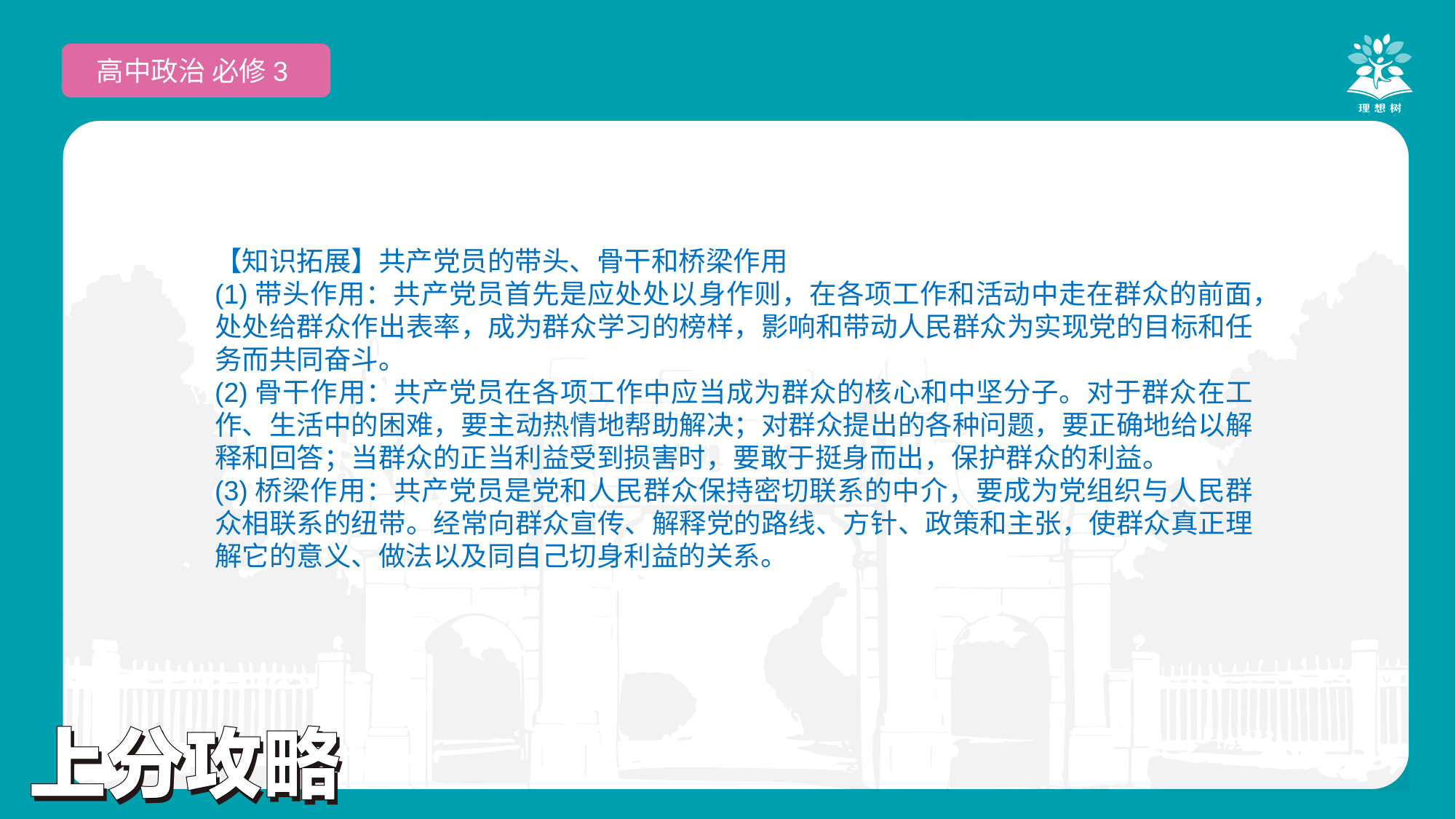

高中政治 必修3
【知识拓展】共产党员的带头、骨干和桥梁作用
(1)带头作用：共产党员首先是应处处以身作则，在各项工作和活动中走在群众的前面，处处给群众作出表率，成为群众学习的榜样，影响和带动人民群众为实现党的目标和任务而共同奋斗。
(2)骨干作用：共产党员在各项工作中应当成为群众的核心和中坚分子。对于群众在工作、生活中的困难，要主动热情地帮助解决；对群众提出的各种问题，要正确地给以解释和回答；当群众的正当利益受到损害时，要敢于挺身而出，保护群众的利益。
(3)桥梁作用：共产党员是党和人民群众保持密切联系的中介，要成为党组织与人民群众相联系的纽带。经常向群众宣传、解释党的路线、方针、政策和主张，使群众真正理解它的意义、做法以及同自己切身利益的关系。